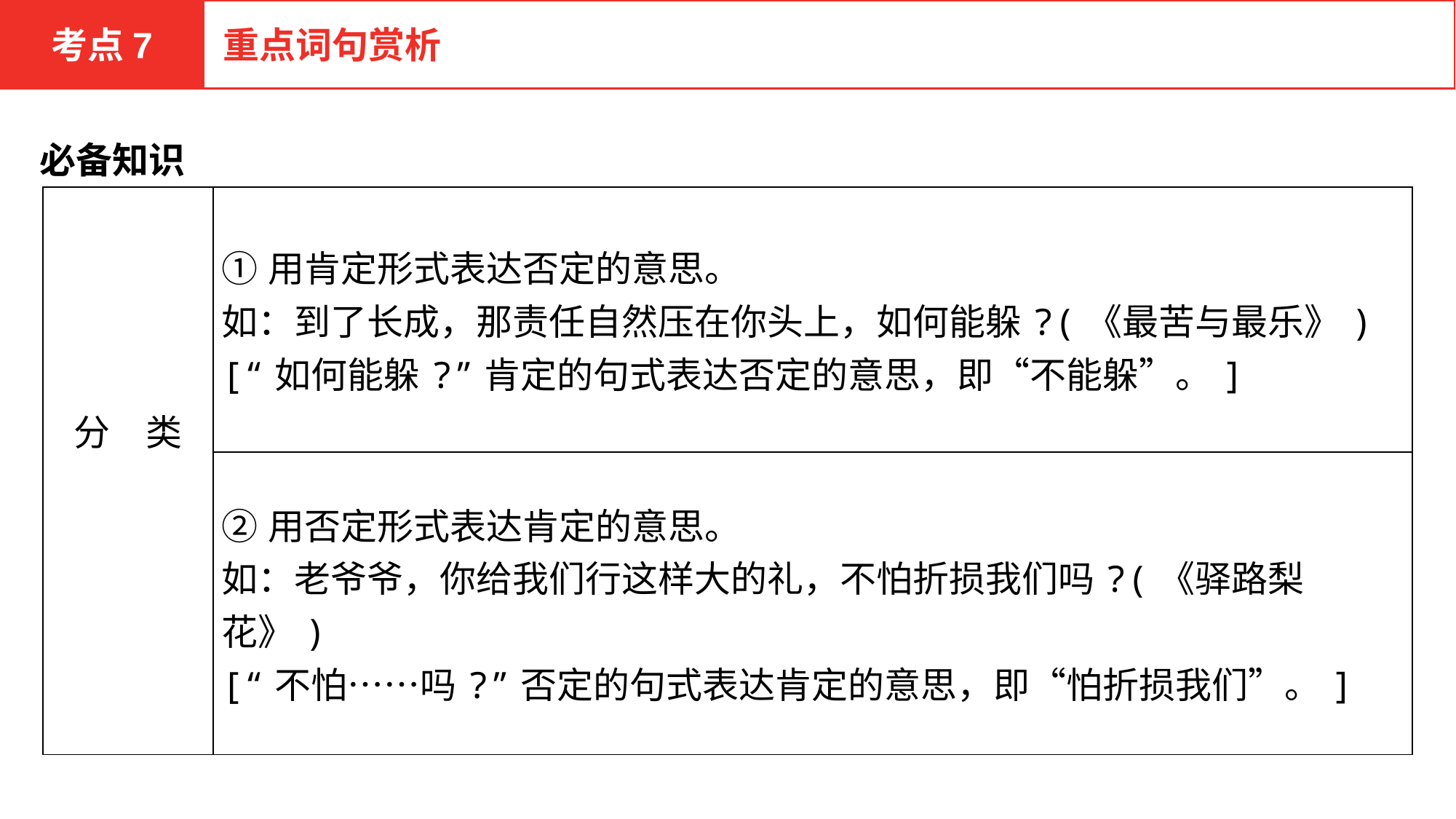

考点7
重点词句赏析
必备知识
| 分　类 | ①用肯定形式表达否定的意思。 如：到了长成，那责任自然压在你头上，如何能躲?(《最苦与最乐》) [“如何能躲?”肯定的句式表达否定的意思，即“不能躲”。] |
| --- | --- |
|  | ②用否定形式表达肯定的意思。 如：老爷爷，你给我们行这样大的礼，不怕折损我们吗?(《驿路梨花》) [“不怕……吗?”否定的句式表达肯定的意思，即“怕折损我们”。] |